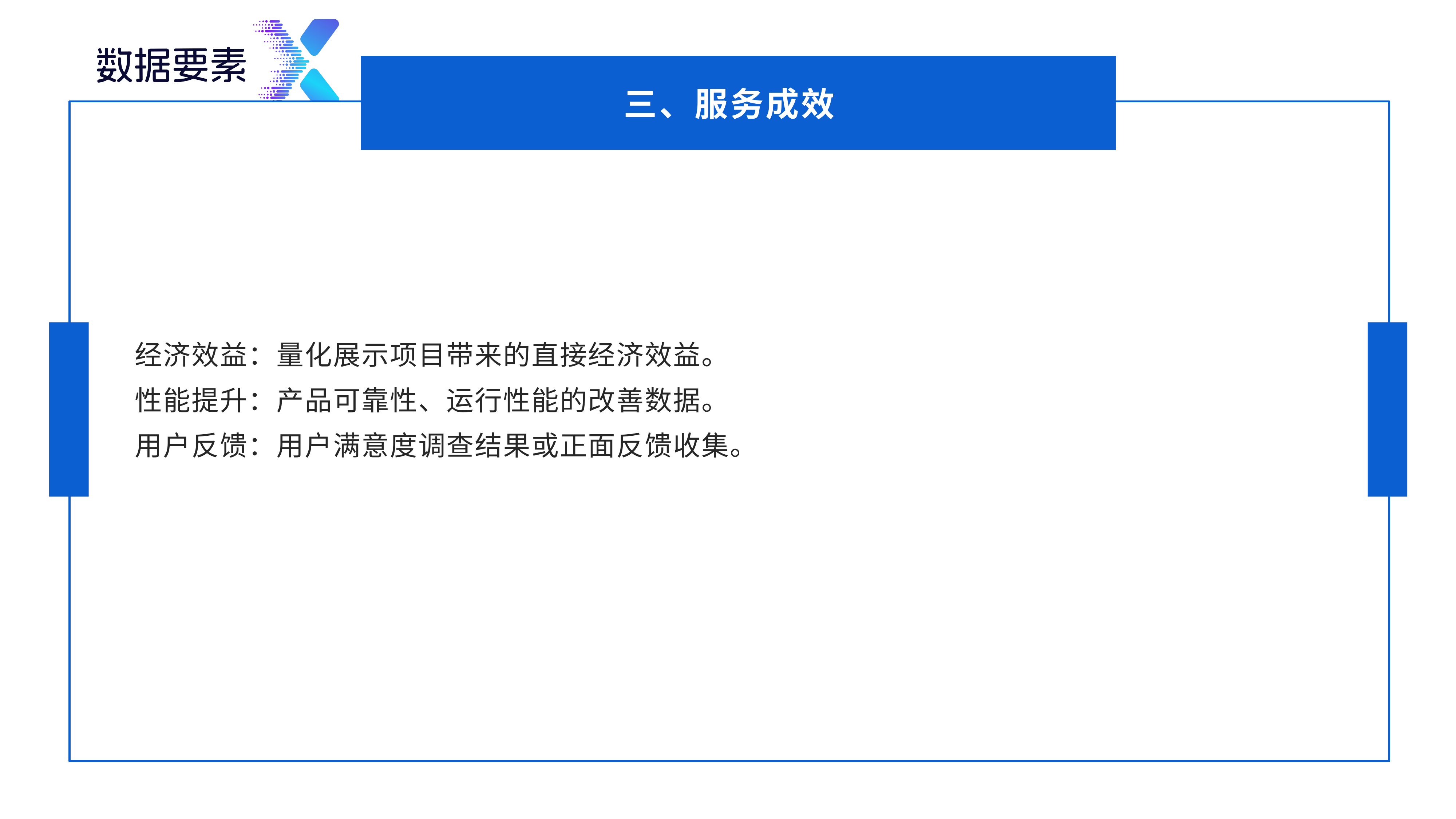

三、服务成效

经济效益：量化展示项目带来的直接经济效益。
性能提升：产品可靠性、运行性能的改善数据。
用户反馈：用户满意度调查结果或正面反馈收集。